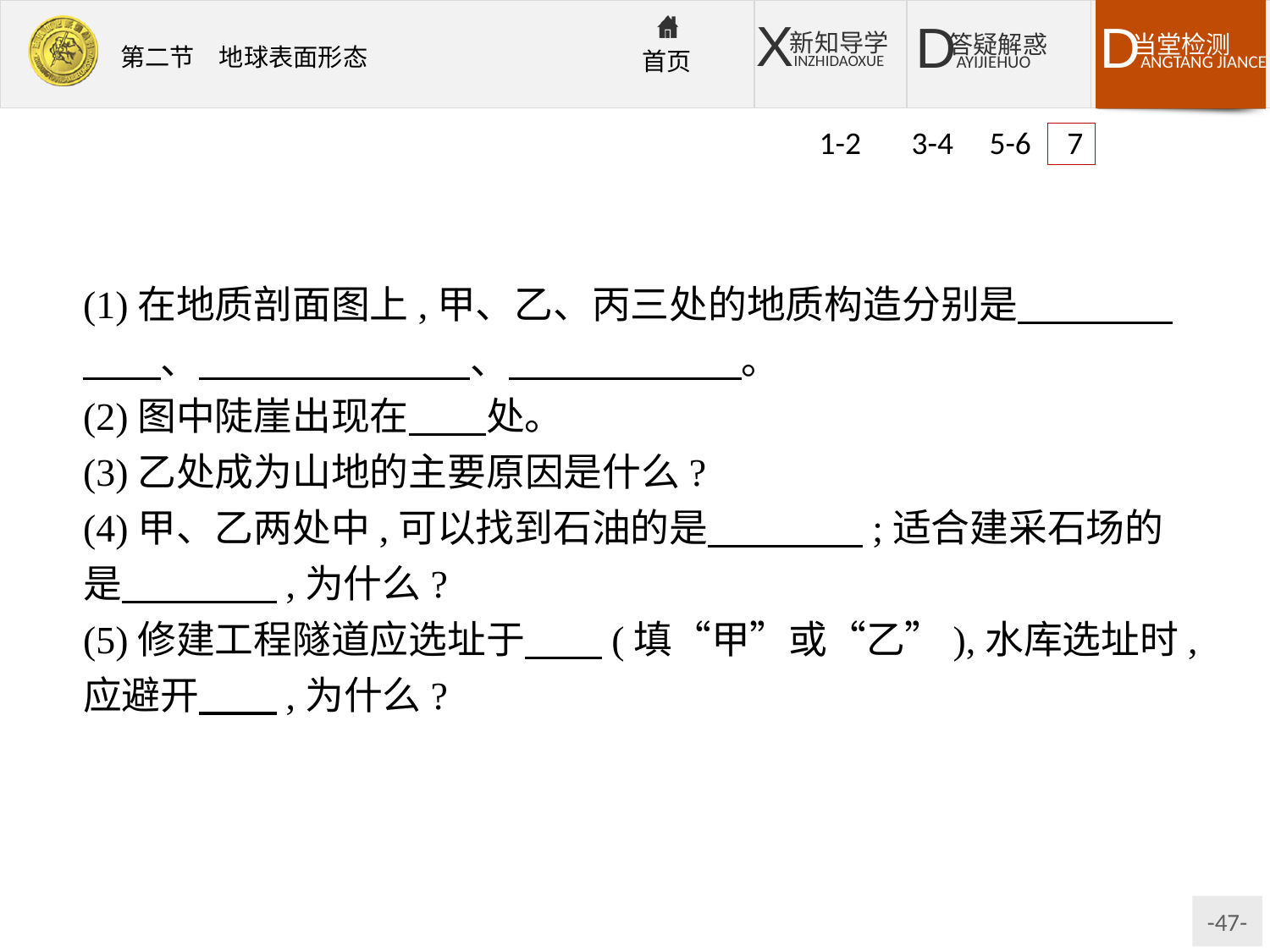

1-2       3-4     5-6     7

(1)在地质剖面图上,甲、乙、丙三处的地质构造分别是　　　　　　、　　　　　　　、　　　　　　。
(2)图中陡崖出现在　　处。
(3)乙处成为山地的主要原因是什么?
(4)甲、乙两处中,可以找到石油的是　　　　;适合建采石场的是　　　　,为什么?
(5)修建工程隧道应选址于　　(填“甲”或“乙”),水库选址时,应避开　　,为什么?